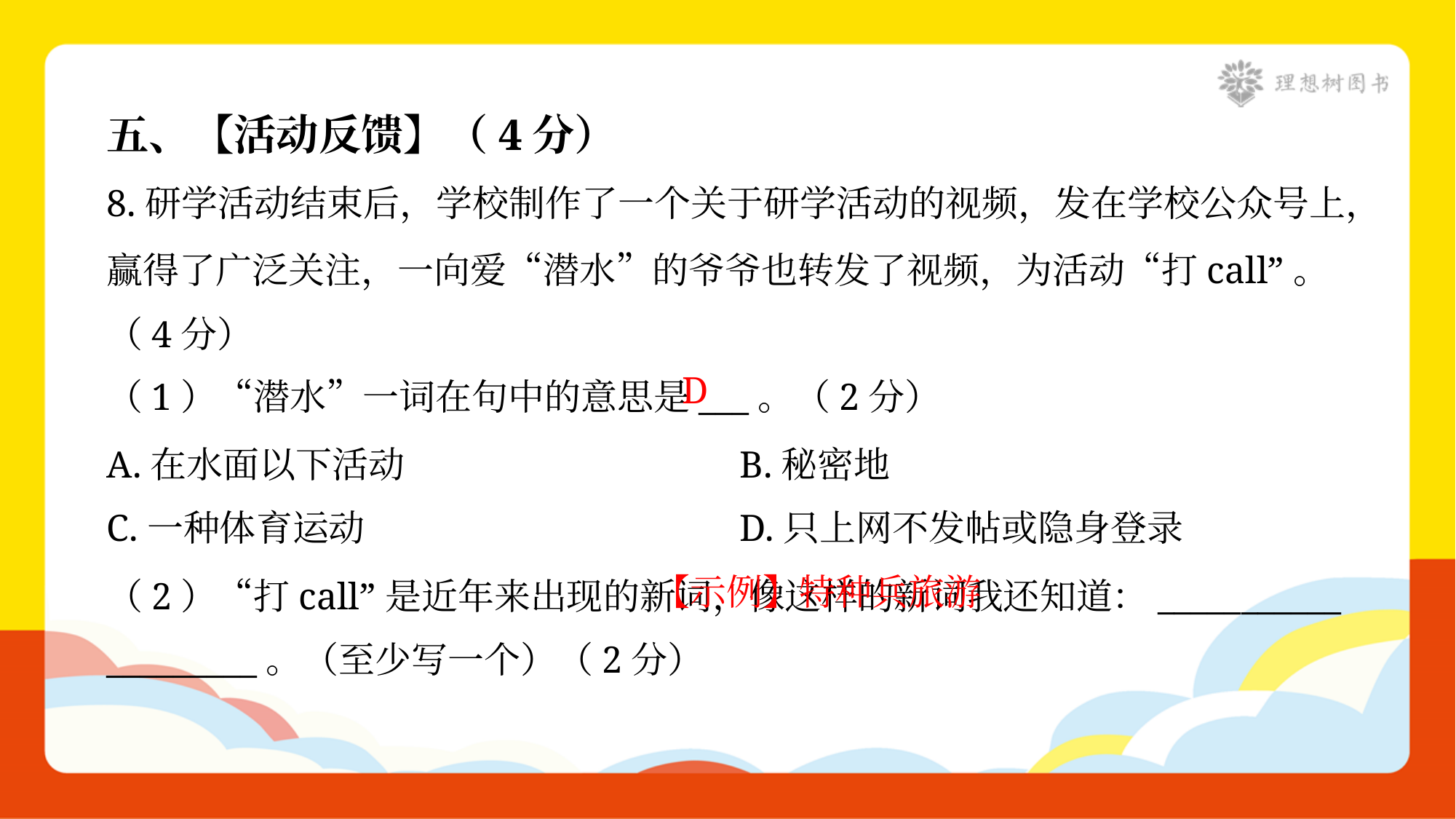

五、【活动反馈】（4分）
8.研学活动结束后，学校制作了一个关于研学活动的视频，发在学校公众号上，
赢得了广泛关注，一向爱“潜水”的爷爷也转发了视频，为活动“打call”。
（4分）
D
（1）“潜水”一词在句中的意思是___。（2分）
A.在水面以下活动	B.秘密地
C.一种体育运动	D.只上网不发帖或隐身登录
                                                          【示例】特种兵旅游
（2）“打call”是近年来出现的新词，像这样的新词我还知道：___________
_________。（至少写一个）（2分）